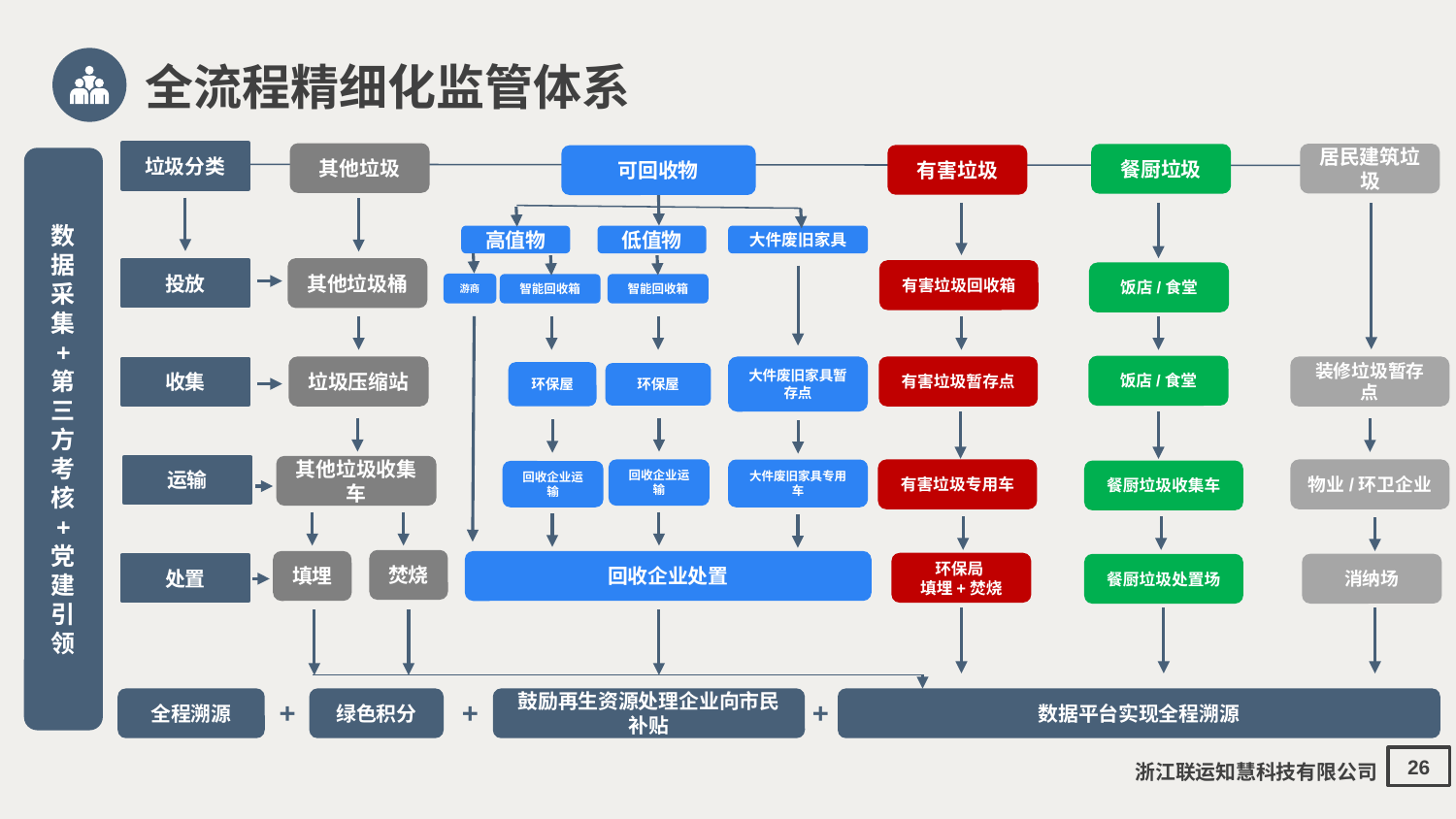

全流程精细化监管体系
垃圾分类
其他垃圾
居民建筑垃圾
餐厨垃圾
有害垃圾
可回收物
数据采集
+
第三方考核
+
党建引领
高值物
低值物
大件废旧家具
其他垃圾桶
投放
有害垃圾回收箱
饭店/食堂
游商
智能回收箱
智能回收箱
饭店/食堂
垃圾压缩站
大件废旧家具暂存点
有害垃圾暂存点
装修垃圾暂存点
收集
环保屋
环保屋
其他垃圾收集车
运输
回收企业运输
大件废旧家具专用车
有害垃圾专用车
物业/环卫企业
餐厨垃圾收集车
回收企业运输
焚烧
填埋
回收企业处置
环保局
填埋+焚烧
消纳场
餐厨垃圾处置场
处置
+
+
+
全程溯源
绿色积分
鼓励再生资源处理企业向市民补贴
数据平台实现全程溯源
浙江联运知慧科技有限公司
26